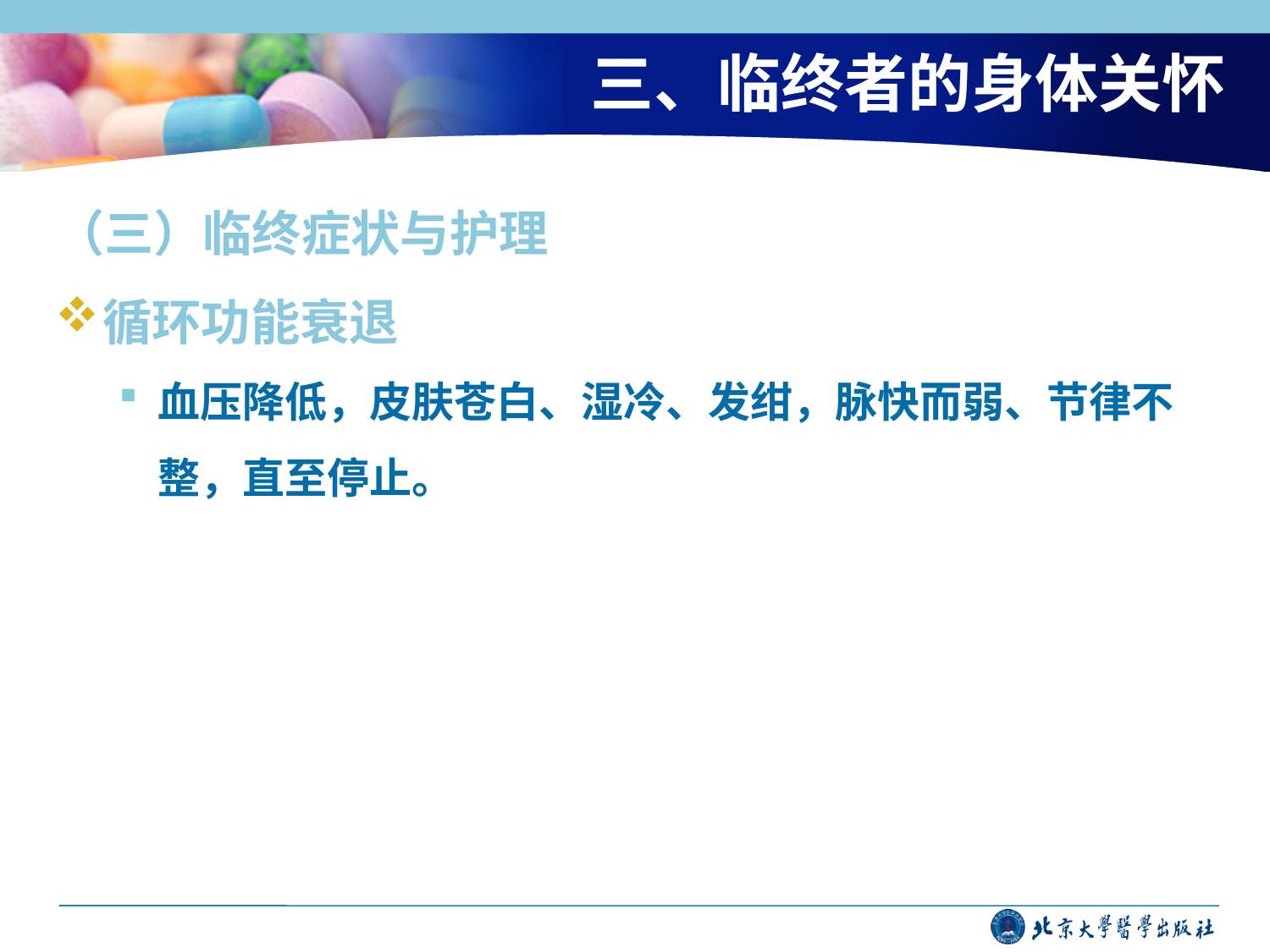

# 三、临终者的身体关怀
（三）临终症状与护理
循环功能衰退
血压降低，皮肤苍白、湿冷、发绀，脉快而弱、节律不整，直至停止。